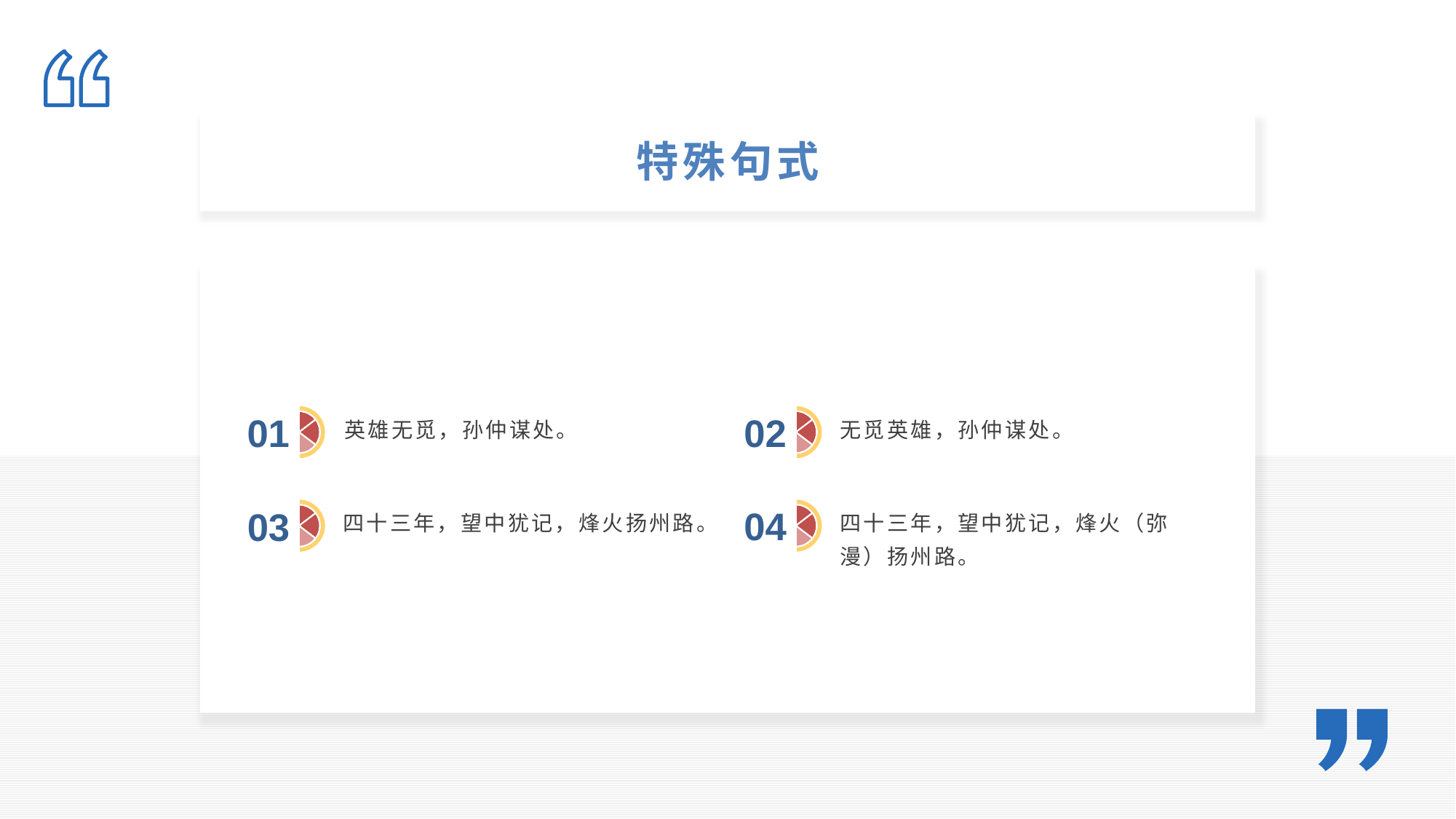

特殊句式

02
无觅英雄，孙仲谋处。
01
英雄无觅，孙仲谋处。

04
四十三年，望中犹记，烽火（弥漫）扬州路。
03
四十三年，望中犹记，烽火扬州路。